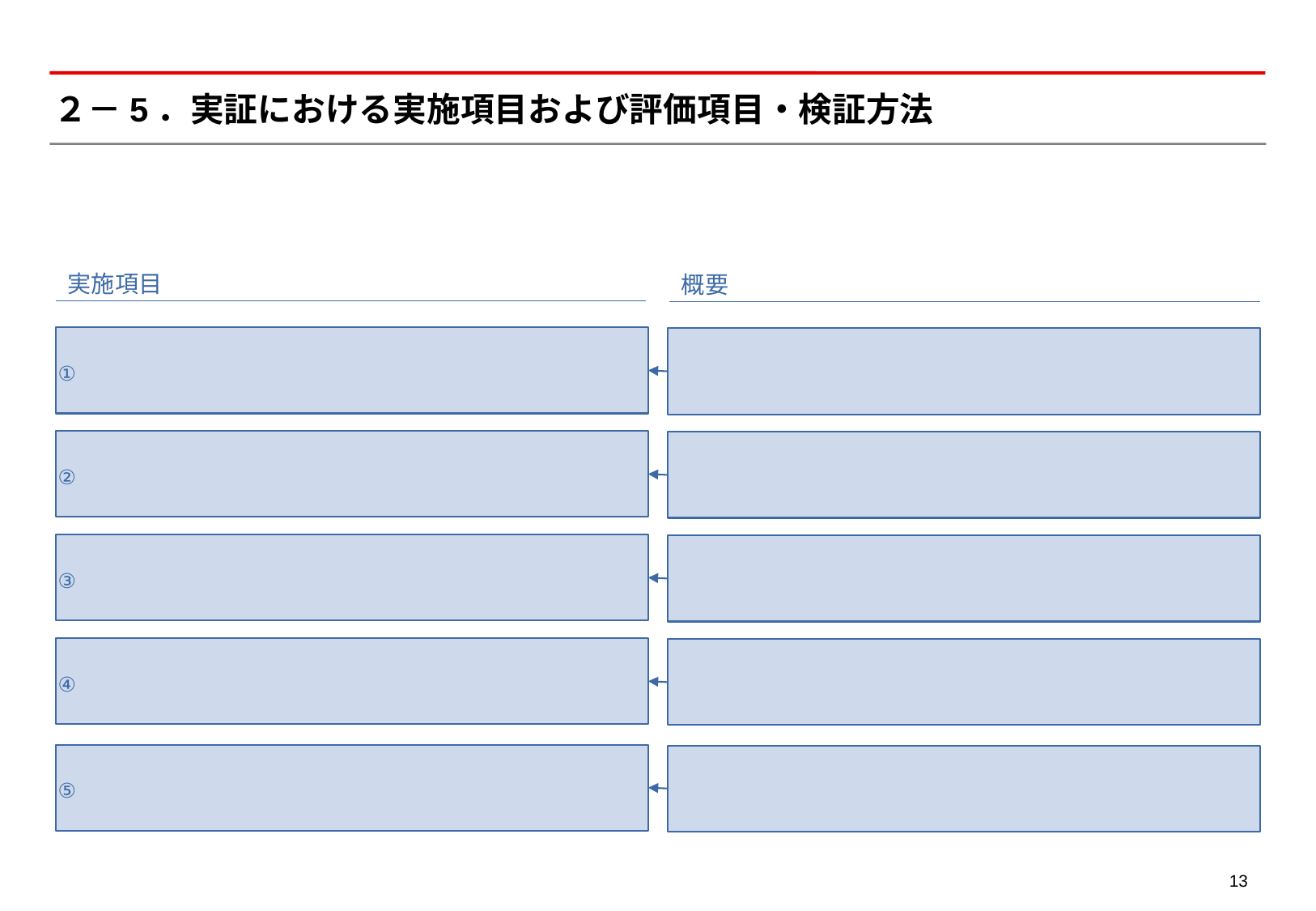

# ２－5．実証における実施項目および評価項目・検証方法

実施項目
概要
①

②

③

④

⑤